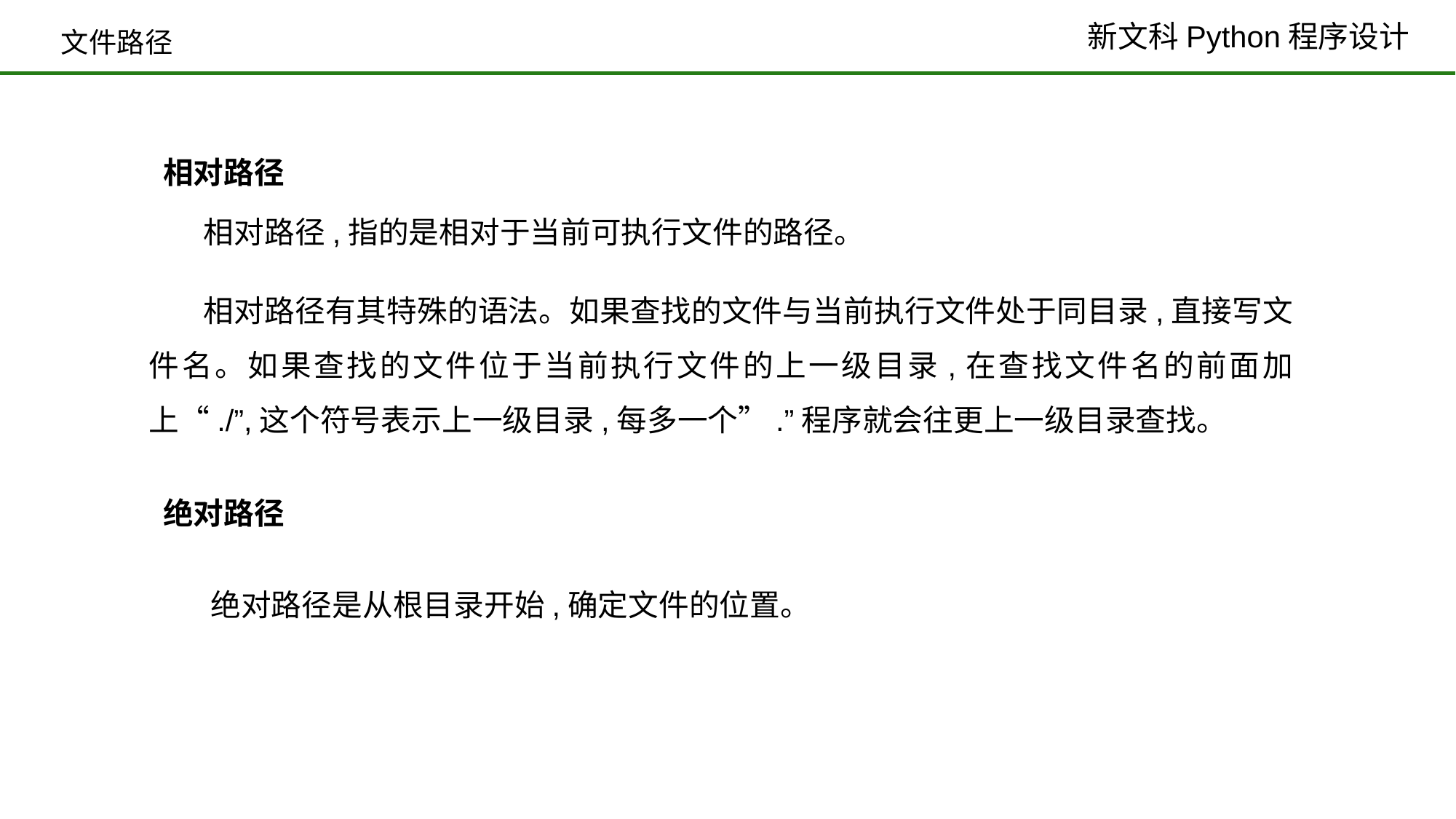

# 文件路径
相对路径
相对路径,指的是相对于当前可执行文件的路径。
相对路径有其特殊的语法。如果查找的文件与当前执行文件处于同目录,直接写文件名。如果查找的文件位于当前执行文件的上一级目录,在查找文件名的前面加上“./”,这个符号表示上一级目录,每多一个”.”程序就会往更上一级目录查找。
绝对路径
绝对路径是从根目录开始,确定文件的位置。